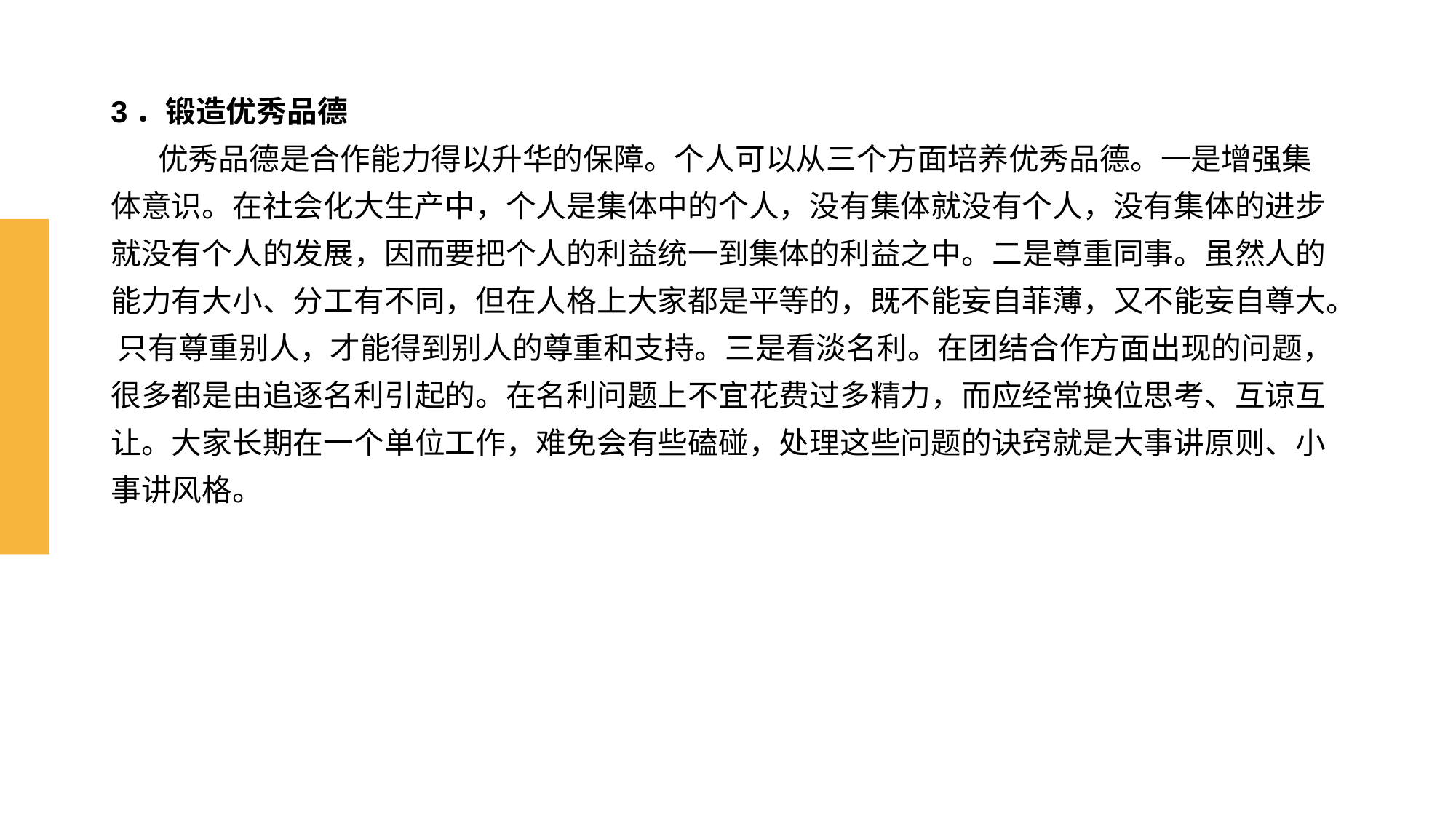

# 3．锻造优秀品德 优秀品德是合作能力得以升华的保障。个人可以从三个方面培养优秀品德。一是增强集 体意识。在社会化大生产中，个人是集体中的个人，没有集体就没有个人，没有集体的进步 就没有个人的发展，因而要把个人的利益统一到集体的利益之中。二是尊重同事。虽然人的 能力有大小、分工有不同，但在人格上大家都是平等的，既不能妄自菲薄，又不能妄自尊大。 只有尊重别人，才能得到别人的尊重和支持。三是看淡名利。在团结合作方面出现的问题， 很多都是由追逐名利引起的。在名利问题上不宜花费过多精力，而应经常换位思考、互谅互 让。大家长期在一个单位工作，难免会有些磕碰，处理这些问题的诀窍就是大事讲原则、小 事讲风格。